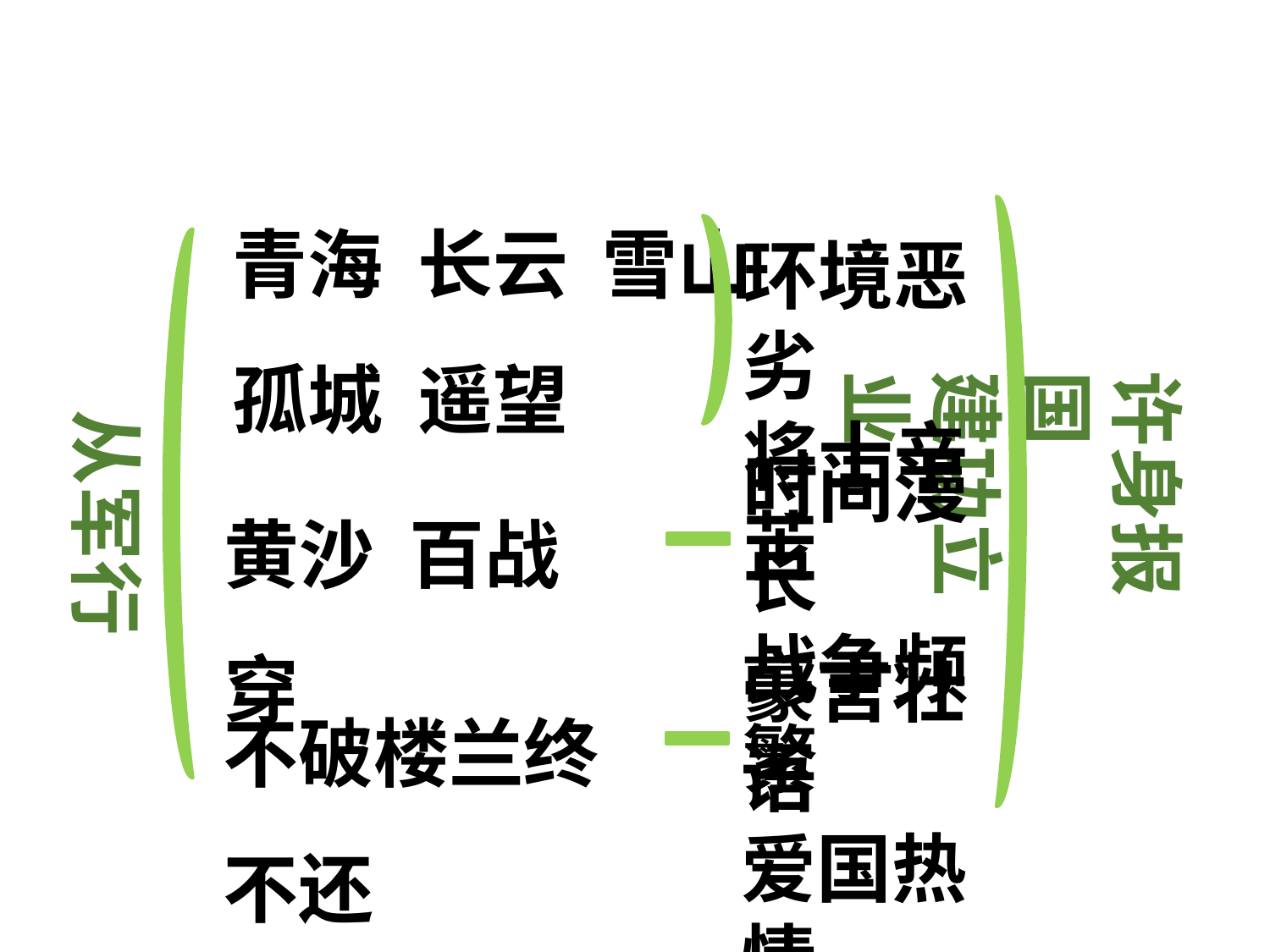

板书设计
青海  长云  雪山
孤城  遥望

环境恶劣
将士辛苦

许身报国
建功立业
从军行
时间漫长
战争频繁
黄沙  百战  穿

豪言壮语
爱国热情
不破楼兰终不还